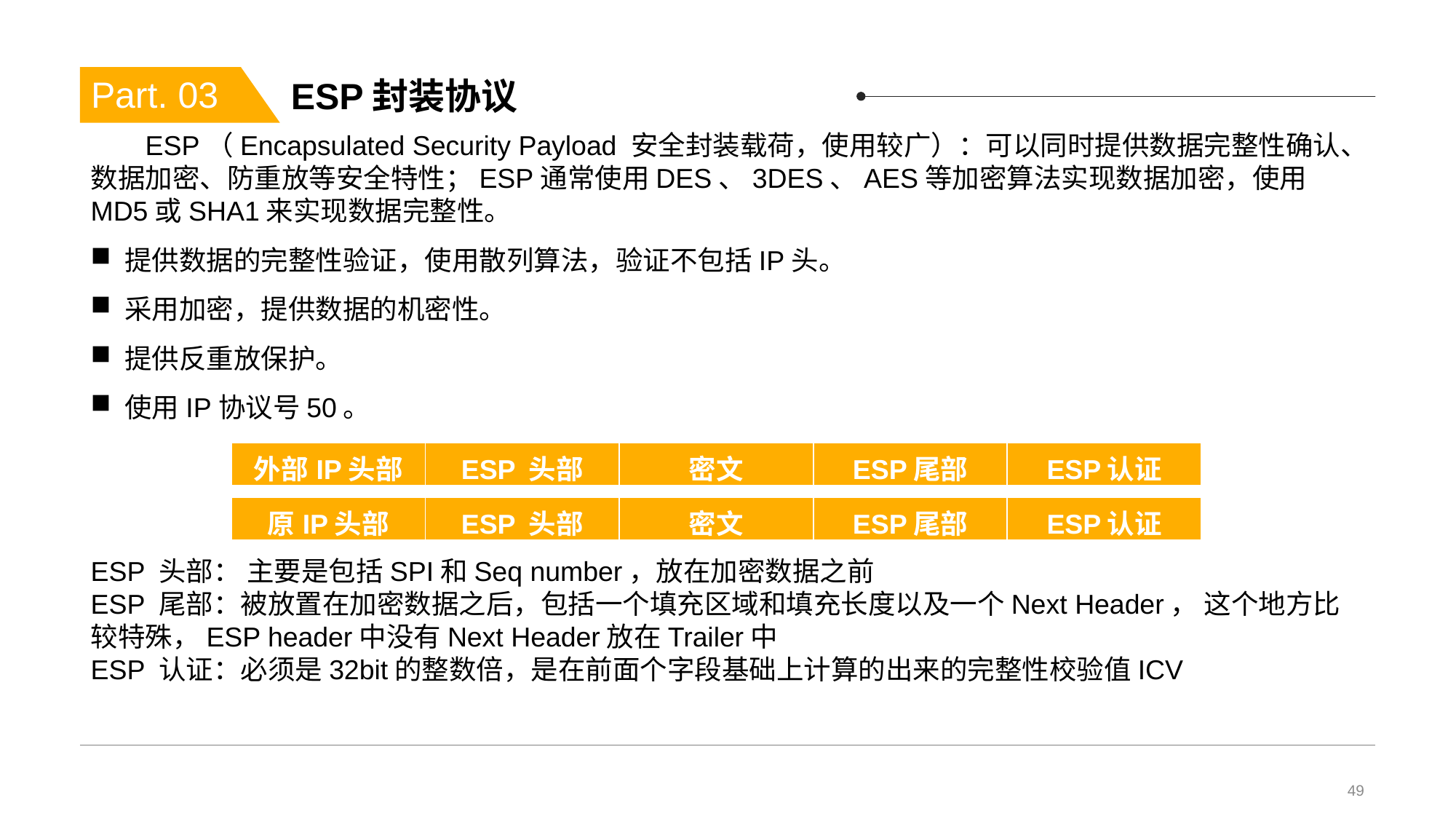

# ESP封装协议
Part. 03
ESP（Encapsulated Security Payload 安全封装载荷，使用较广）：可以同时提供数据完整性确认、数据加密、防重放等安全特性；ESP通常使用DES、3DES、AES等加密算法实现数据加密，使用MD5或SHA1来实现数据完整性。
提供数据的完整性验证，使用散列算法，验证不包括IP头。
采用加密，提供数据的机密性。
提供反重放保护。
使用IP协议号50。

ESP 头部： 主要是包括SPI和Seq number，放在加密数据之前
ESP 尾部：被放置在加密数据之后，包括一个填充区域和填充长度以及一个Next Header， 这个地方比较特殊，ESP header中没有Next Header放在Trailer中
ESP 认证：必须是32bit的整数倍，是在前面个字段基础上计算的出来的完整性校验值ICV
| 外部IP头部 | ESP 头部 | 密文 | ESP尾部 | ESP认证 |
| --- | --- | --- | --- | --- |
| 原IP头部 | ESP 头部 | 密文 | ESP尾部 | ESP认证 |
| --- | --- | --- | --- | --- |
49